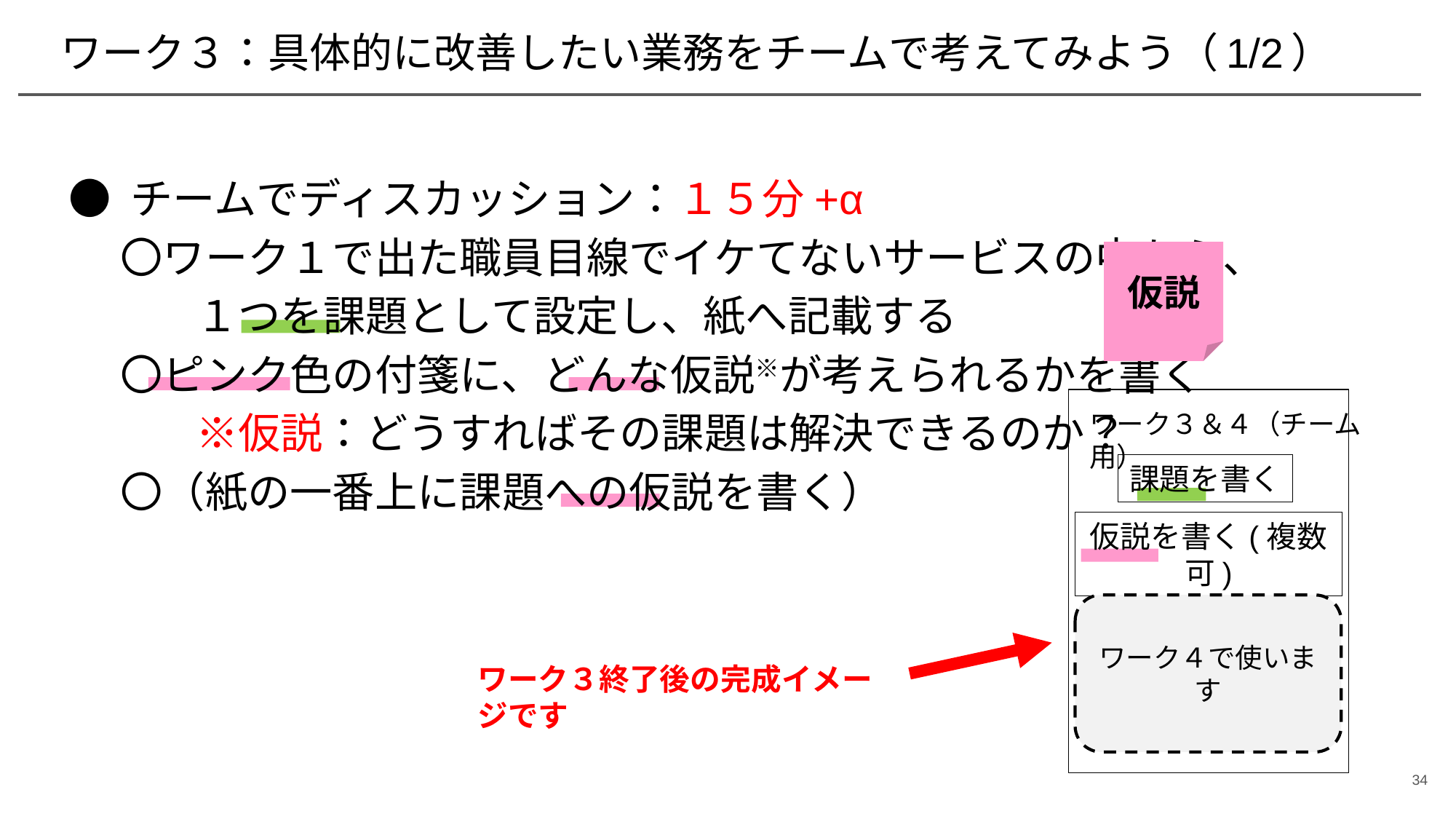

# ワーク３：具体的に改善したい業務をチームで考えてみよう（1/2）
● チームでディスカッション：１５分+α
　 〇ワーク１で出た職員目線でイケてないサービスの中から、
　　　１つを課題として設定し、紙へ記載する
　 〇ピンク色の付箋に、どんな仮説※が考えられるかを書く
　　　※仮説：どうすればその課題は解決できるのか？
　 〇（紙の一番上に課題への仮説を書く）
仮説

ワーク３＆４（チーム用）
課題を書く

仮説を書く(複数可)

ワーク４で使います
ワーク３終了後の完成イメージです
34